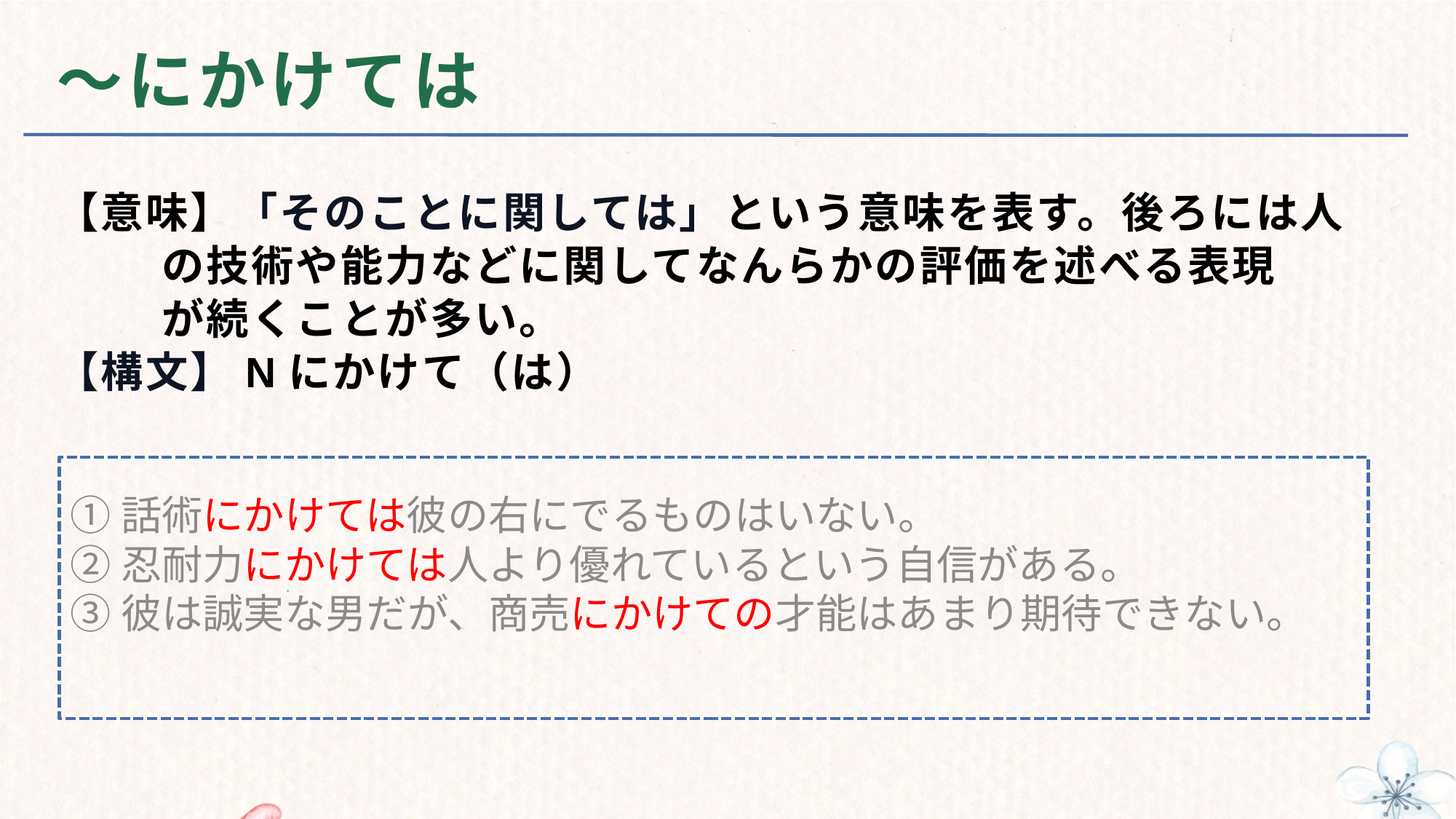

# ～にかけては
【意味】「そのことに関しては」という意味を表す。後ろには人
        の技術や能力などに関してなんらかの評価を述べる表現
        が続くことが多い。
【構文】Nにかけて（は）

①話術にかけては彼の右にでるものはいない。
②忍耐力にかけては人より優れているという自信がある。
③彼は誠実な男だが、商売にかけての才能はあまり期待できない。